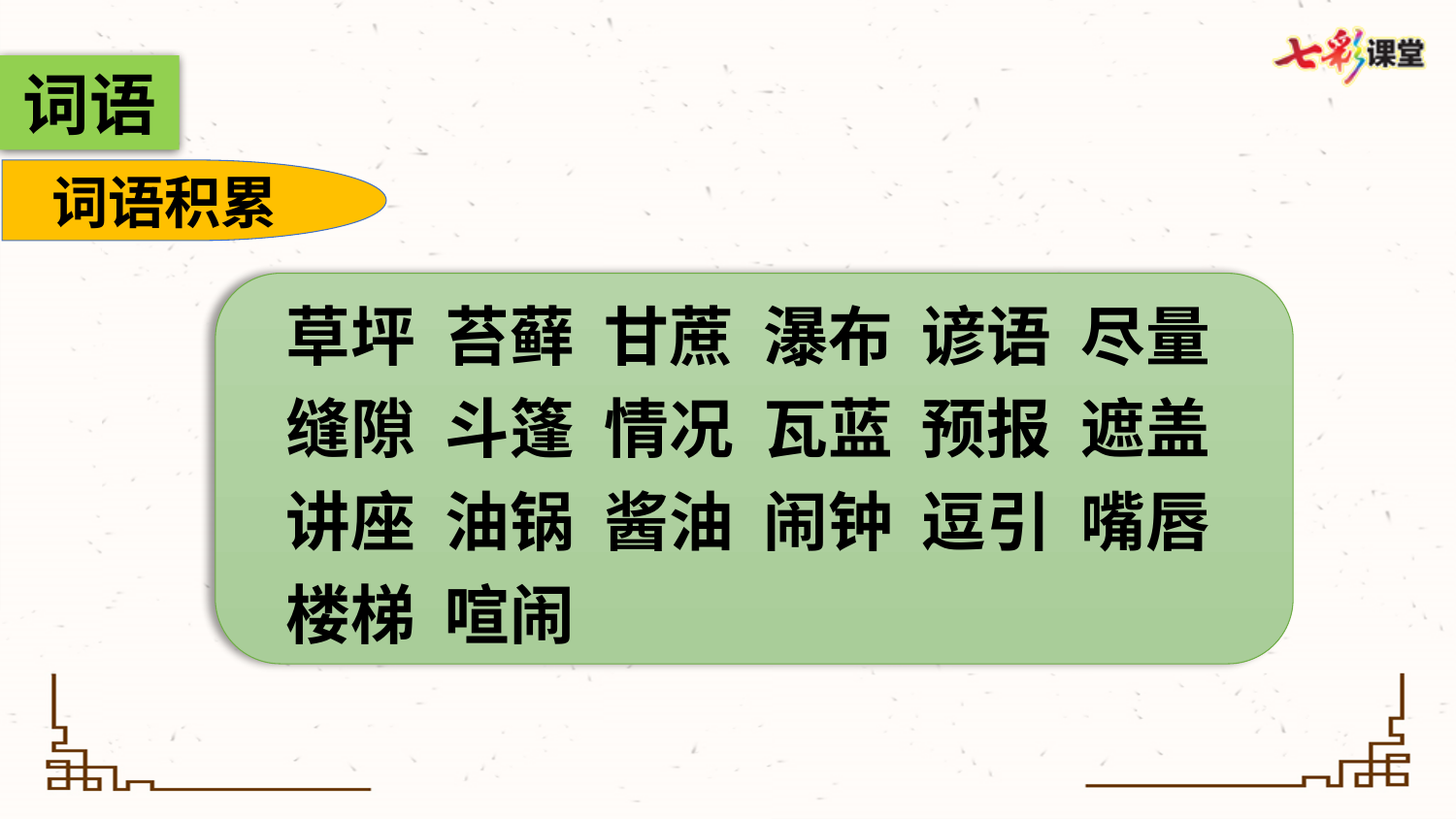

词语

词语积累
草坪  苔藓  甘蔗  瀑布  谚语  尽量  缝隙  斗篷  情况  瓦蓝  预报  遮盖  讲座  油锅  酱油  闹钟  逗引  嘴唇  楼梯  喧闹